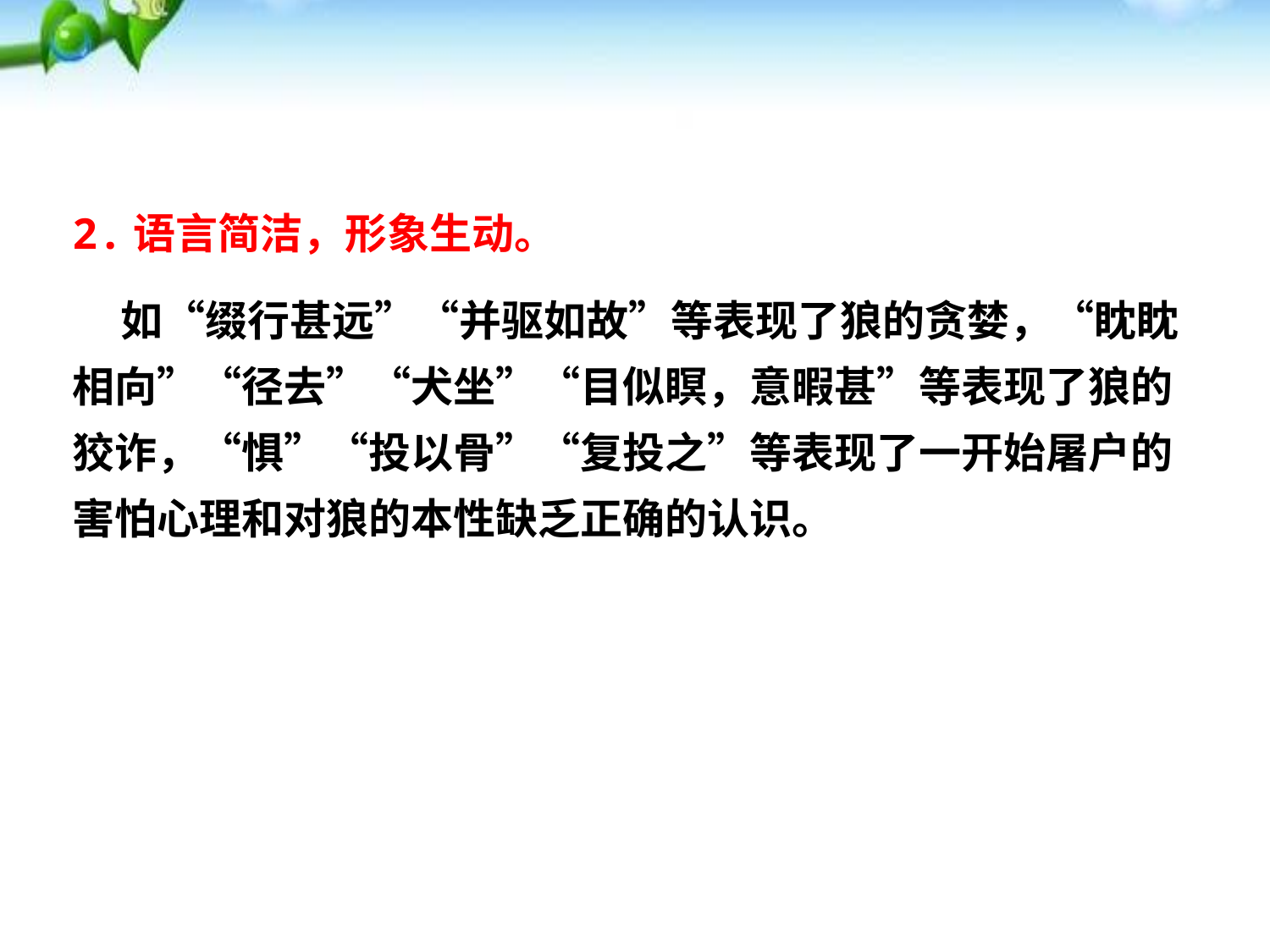

2.语言简洁，形象生动。
    如“缀行甚远”“并驱如故”等表现了狼的贪婪，“眈眈相向”“径去”“犬坐”“目似瞑，意暇甚”等表现了狼的狡诈，“惧”“投以骨”“复投之”等表现了一开始屠户的害怕心理和对狼的本性缺乏正确的认识。